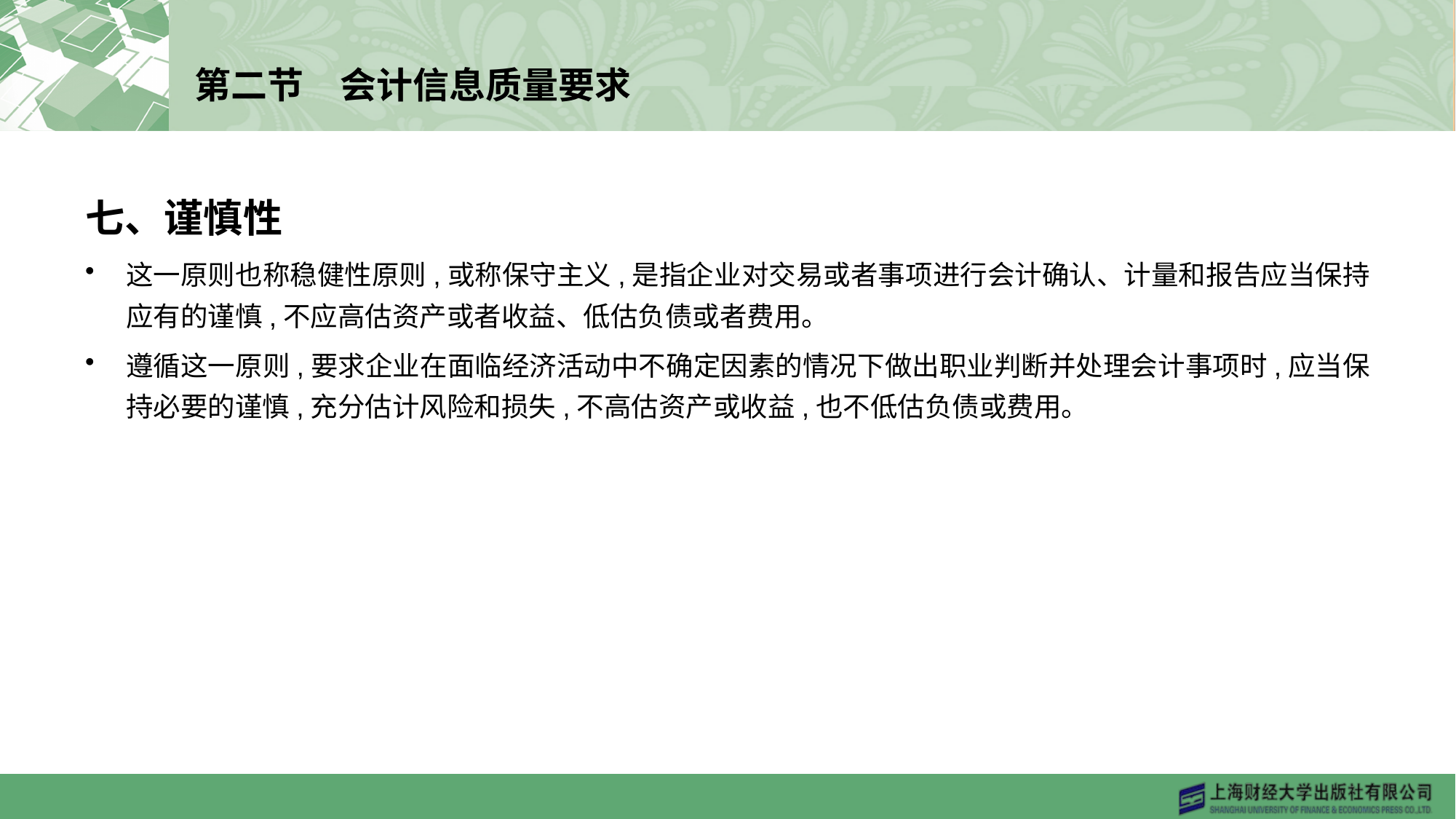

# 第二节　会计信息质量要求
七、谨慎性
这一原则也称稳健性原则,或称保守主义,是指企业对交易或者事项进行会计确认、计量和报告应当保持应有的谨慎,不应高估资产或者收益、低估负债或者费用。
遵循这一原则,要求企业在面临经济活动中不确定因素的情况下做出职业判断并处理会计事项时,应当保持必要的谨慎,充分估计风险和损失,不高估资产或收益,也不低估负债或费用。